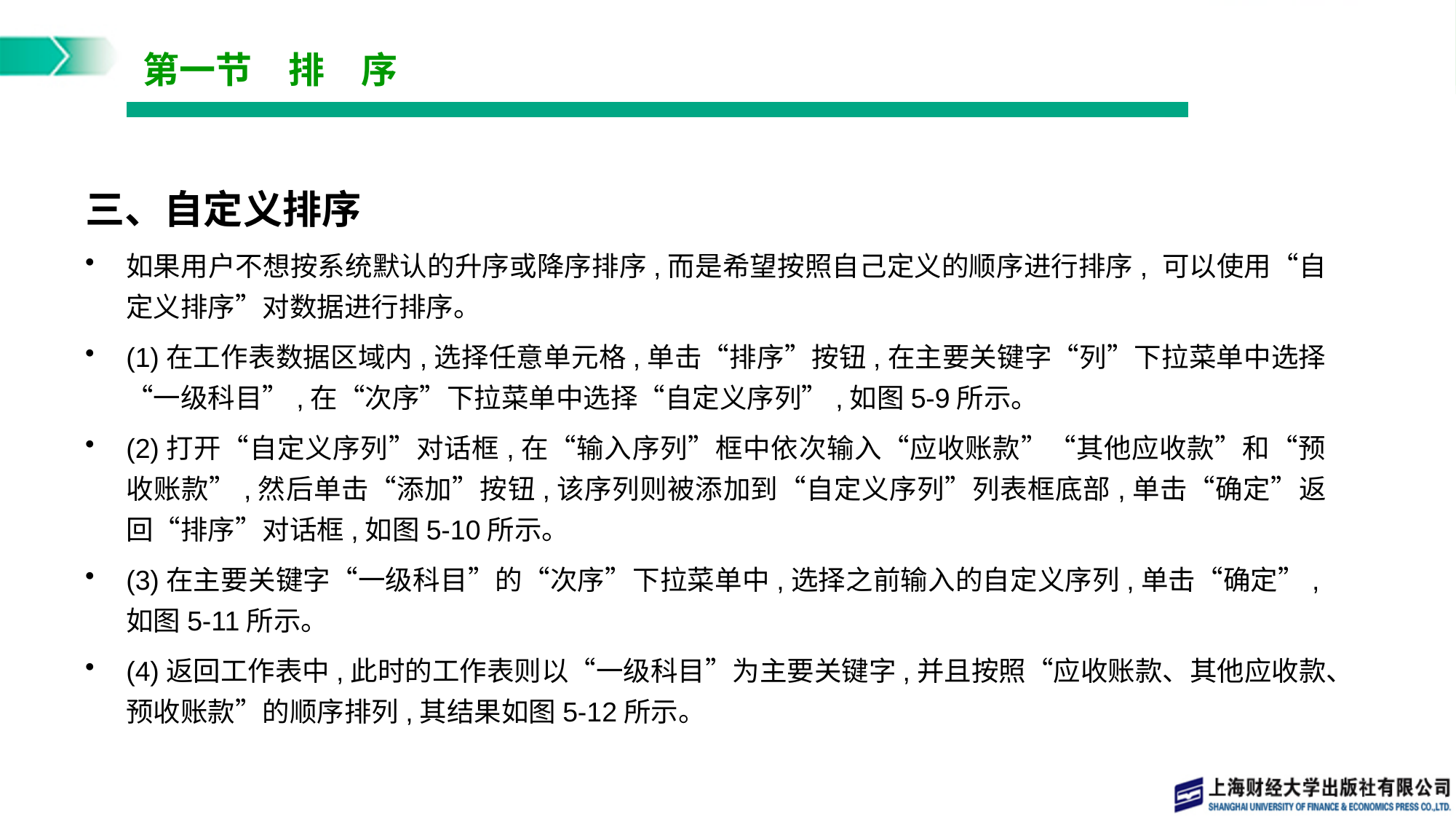

# 第一节　排　序
三、自定义排序
如果用户不想按系统默认的升序或降序排序,而是希望按照自己定义的顺序进行排序, 可以使用“自定义排序”对数据进行排序。
(1)在工作表数据区域内,选择任意单元格,单击“排序”按钮,在主要关键字“列”下拉菜单中选择“一级科目”,在“次序”下拉菜单中选择“自定义序列”,如图5-9所示。
(2)打开“自定义序列”对话框,在“输入序列”框中依次输入“应收账款”“其他应收款”和“预收账款”,然后单击“添加”按钮,该序列则被添加到“自定义序列”列表框底部,单击“确定”返回“排序”对话框,如图5-10所示。
(3)在主要关键字“一级科目”的“次序”下拉菜单中,选择之前输入的自定义序列,单击“确定”,如图5-11所示。
(4)返回工作表中,此时的工作表则以“一级科目”为主要关键字,并且按照“应收账款、其他应收款、预收账款”的顺序排列,其结果如图5-12所示。